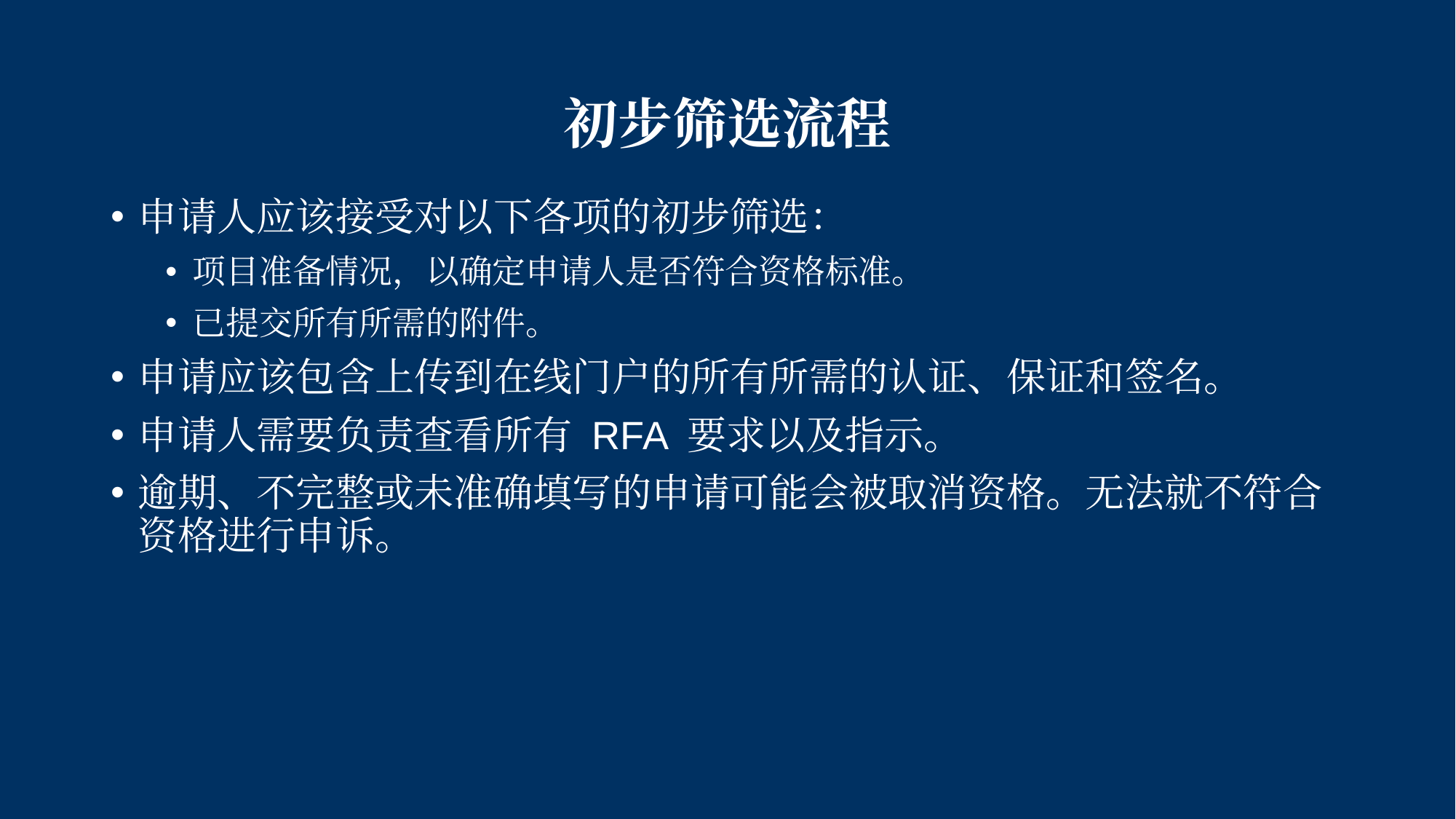

# 初步筛选流程
申请人应该接受对以下各项的初步筛选：
项目准备情况，以确定申请人是否符合资格标准。
已提交所有所需的附件。
申请应该包含上传到在线门户的所有所需的认证、保证和签名。
申请人需要负责查看所有 RFA 要求以及指示。
逾期、不完整或未准确填写的申请可能会被取消资格。无法就不符合资格进行申诉。